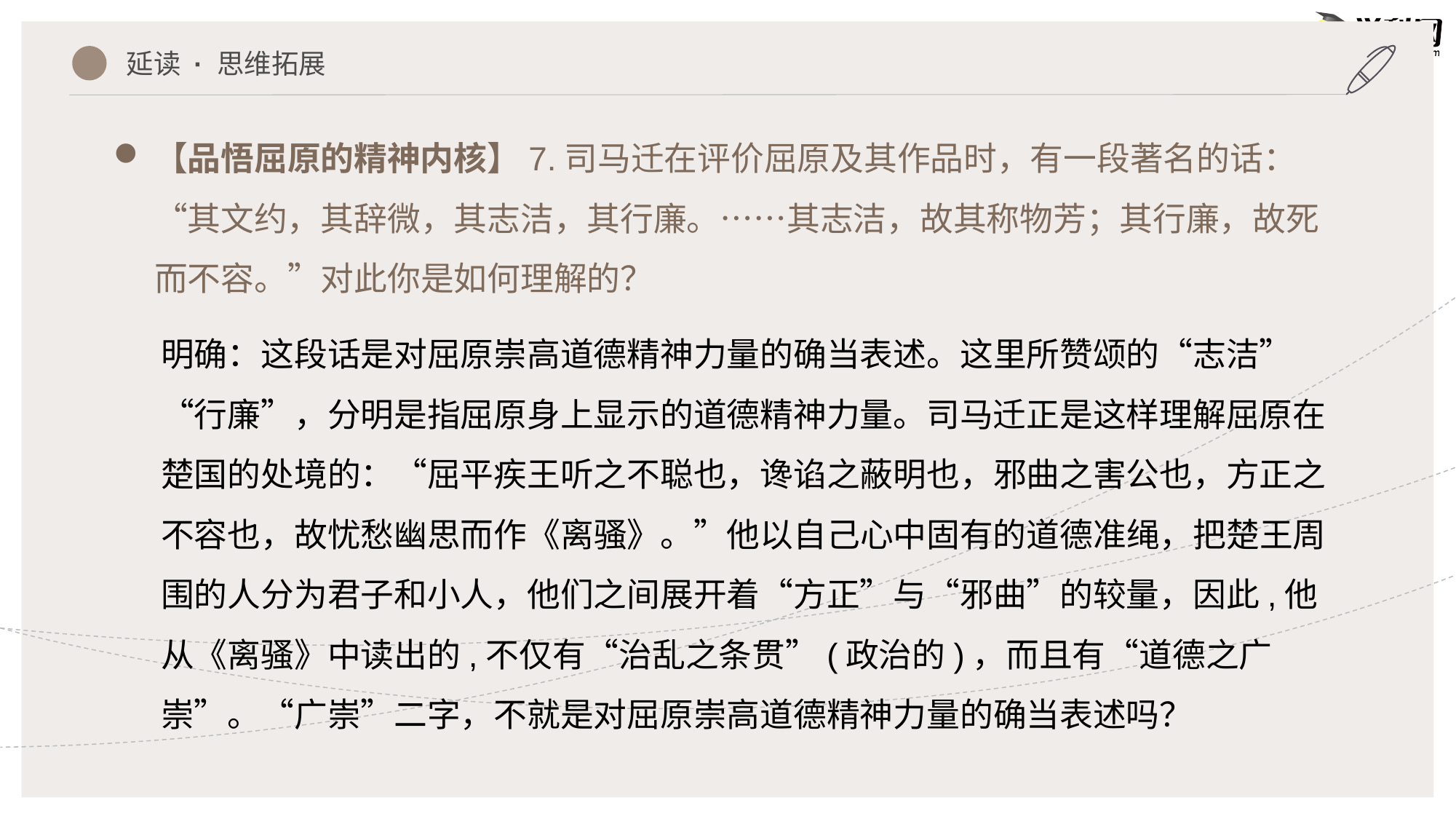

延读 · 思维拓展

【品悟屈原的精神内核】7.司马迁在评价屈原及其作品时，有一段著名的话：“其文约，其辞微，其志洁，其行廉。……其志洁，故其称物芳；其行廉，故死而不容。”对此你是如何理解的？

明确：这段话是对屈原崇高道德精神力量的确当表述。这里所赞颂的“志洁”“行廉”，分明是指屈原身上显示的道德精神力量。司马迁正是这样理解屈原在楚国的处境的：“屈平疾王听之不聪也，谗谄之蔽明也，邪曲之害公也，方正之不容也，故忧愁幽思而作《离骚》。”他以自己心中固有的道德准绳，把楚王周围的人分为君子和小人，他们之间展开着“方正”与“邪曲”的较量，因此,他从《离骚》中读出的,不仅有“治乱之条贯”(政治的)，而且有“道德之广崇”。“广崇”二字，不就是对屈原崇高道德精神力量的确当表述吗？